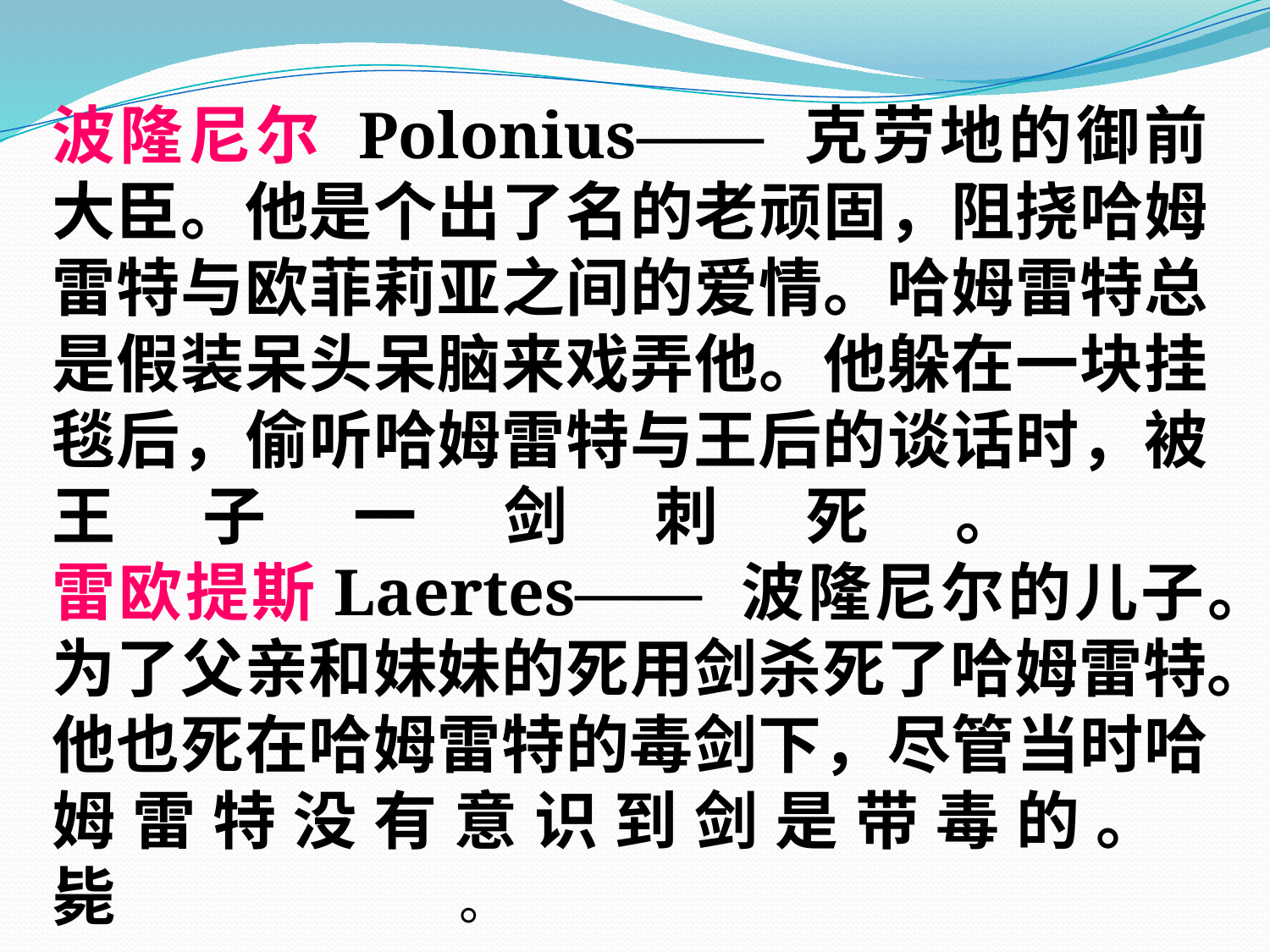

波隆尼尔 Polonius—— 克劳地的御前大臣。他是个出了名的老顽固，阻挠哈姆雷特与欧菲莉亚之间的爱情。哈姆雷特总是假装呆头呆脑来戏弄他。他躲在一块挂毯后，偷听哈姆雷特与王后的谈话时，被王子一剑刺死。
雷欧提斯Laertes—— 波隆尼尔的儿子。为了父亲和妹妹的死用剑杀死了哈姆雷特。他也死在哈姆雷特的毒剑下，尽管当时哈姆雷特没有意识到剑是带毒的。
毙。